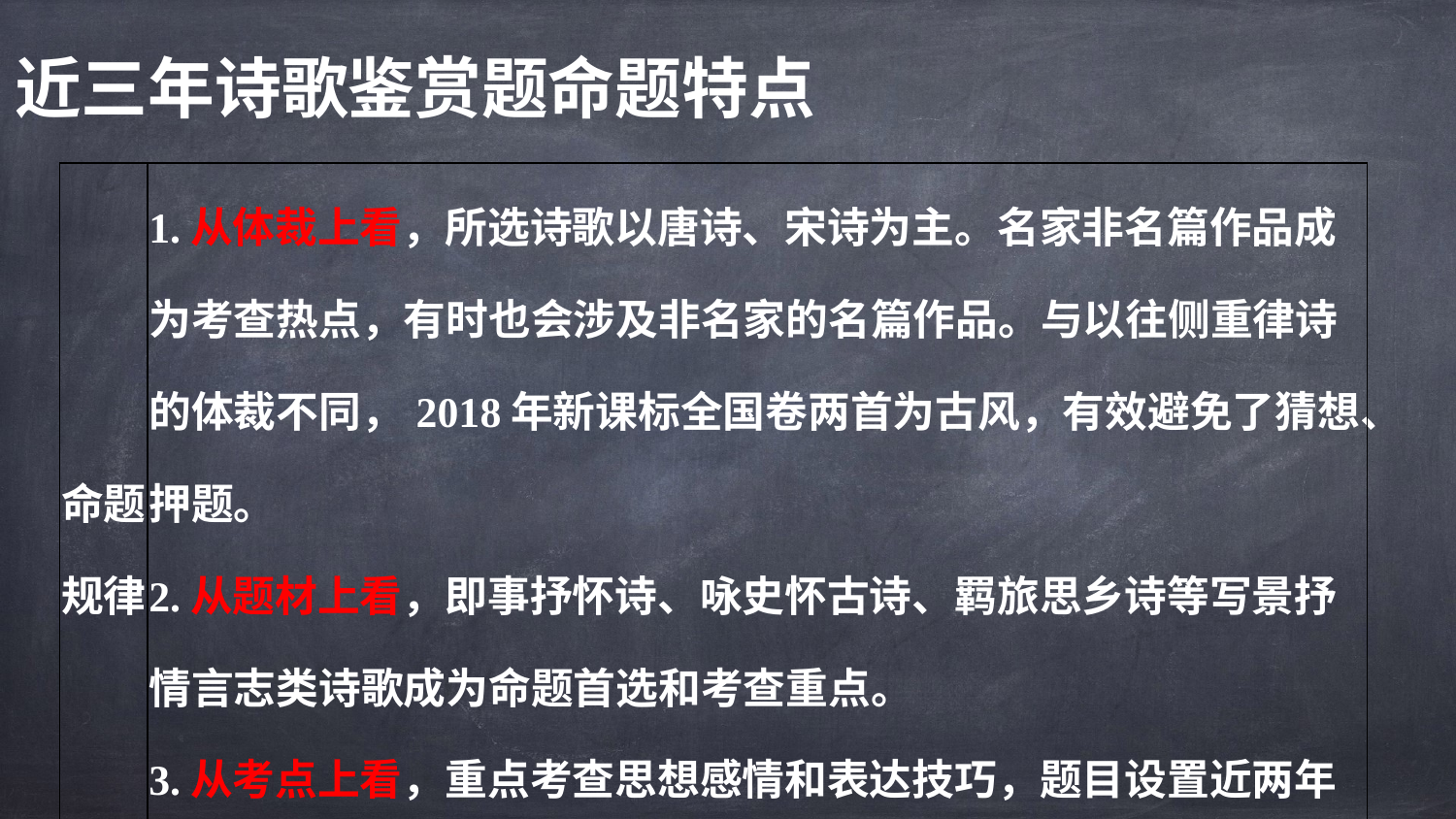

近三年诗歌鉴赏题命题特点
| 命题规律 | 1.从体裁上看，所选诗歌以唐诗、宋诗为主。名家非名篇作品成为考查热点，有时也会涉及非名家的名篇作品。与以往侧重律诗的体裁不同，2018年新课标全国卷两首为古风，有效避免了猜想、押题。 2.从题材上看，即事抒怀诗、咏史怀古诗、羁旅思乡诗等写景抒情言志类诗歌成为命题首选和考查重点。 3.从考点上看，重点考查思想感情和表达技巧，题目设置近两年为一选择一简答。 |
| --- | --- |